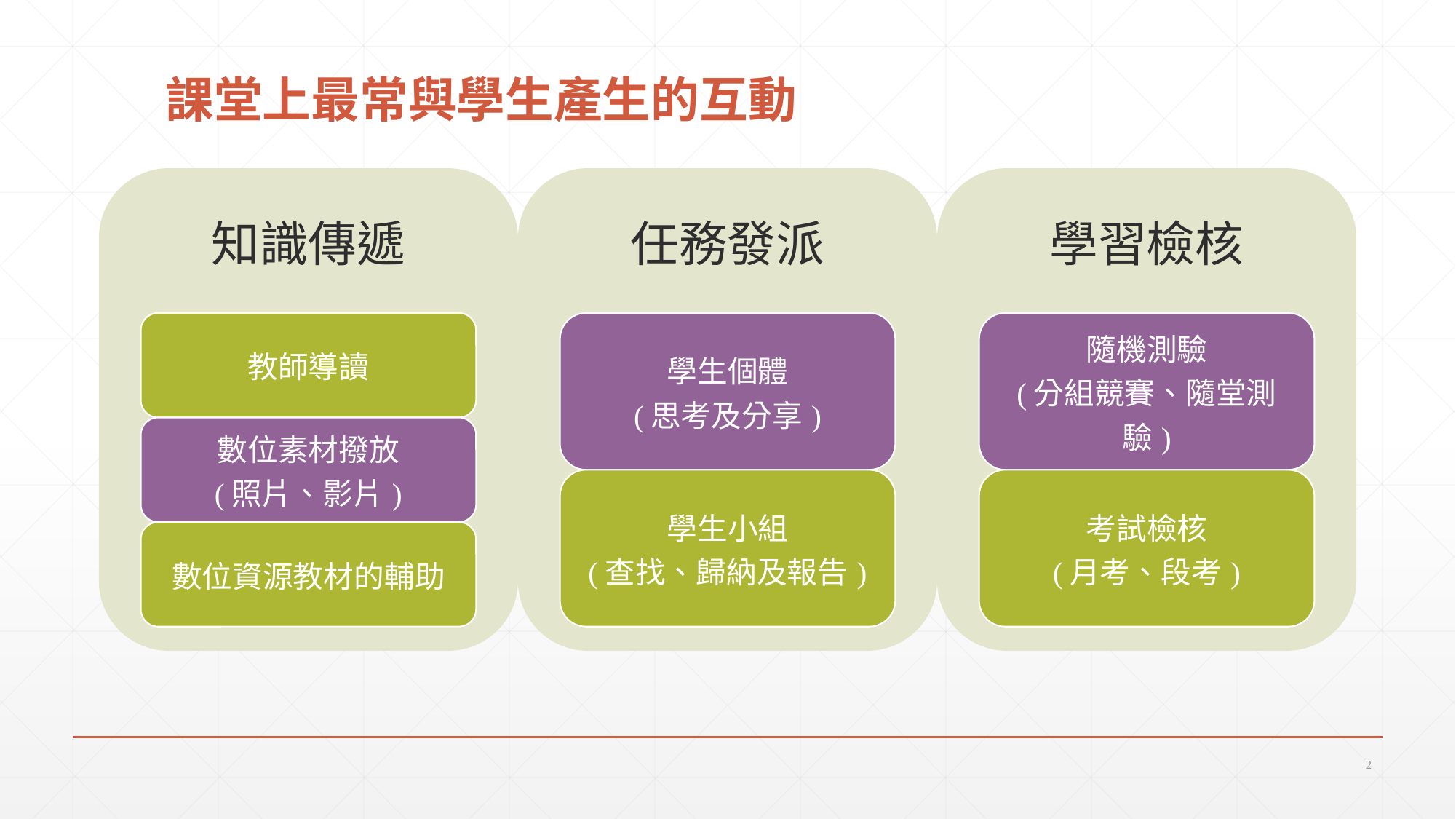

# 課堂上最常與學生產生的互動
知識傳遞
考試檢核
(月考、段考)
學習檢核
學生個體
(思考及分享)
任務發派
數位資源教材的輔助
教師導讀
學生小組
(查找、歸納及報告)
隨機測驗
(分組競賽、隨堂測驗)
數位素材撥放
(照片、影片)
2